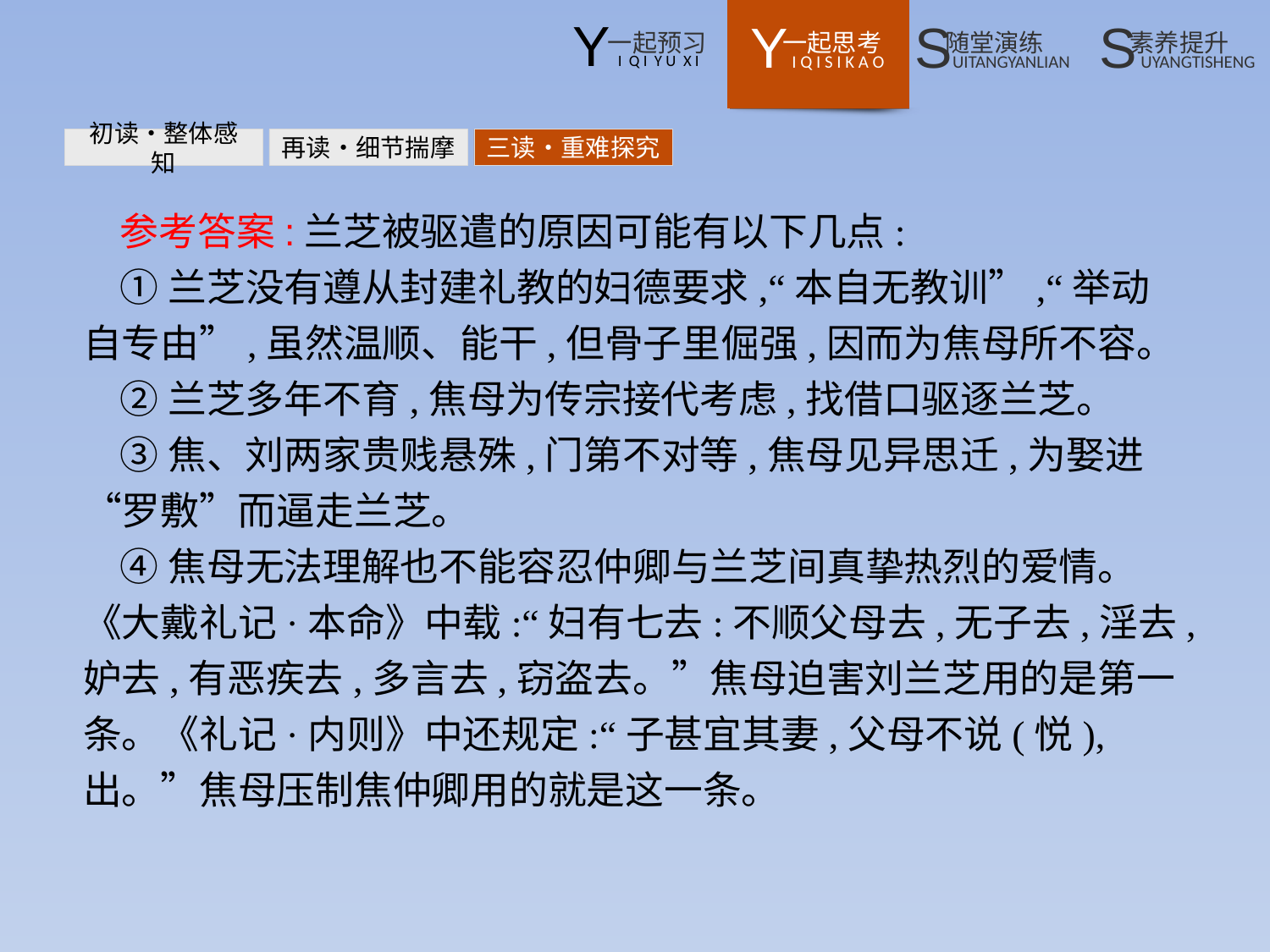

初读•整体感知
再读•细节揣摩
三读•重难探究
参考答案:兰芝被驱遣的原因可能有以下几点:
①兰芝没有遵从封建礼教的妇德要求,“本自无教训”,“举动自专由”,虽然温顺、能干,但骨子里倔强,因而为焦母所不容。
②兰芝多年不育,焦母为传宗接代考虑,找借口驱逐兰芝。
③焦、刘两家贵贱悬殊,门第不对等,焦母见异思迁,为娶进“罗敷”而逼走兰芝。
④焦母无法理解也不能容忍仲卿与兰芝间真挚热烈的爱情。《大戴礼记·本命》中载:“妇有七去:不顺父母去,无子去,淫去,妒去,有恶疾去,多言去,窃盗去。”焦母迫害刘兰芝用的是第一条。《礼记·内则》中还规定:“子甚宜其妻,父母不说(悦),出。”焦母压制焦仲卿用的就是这一条。